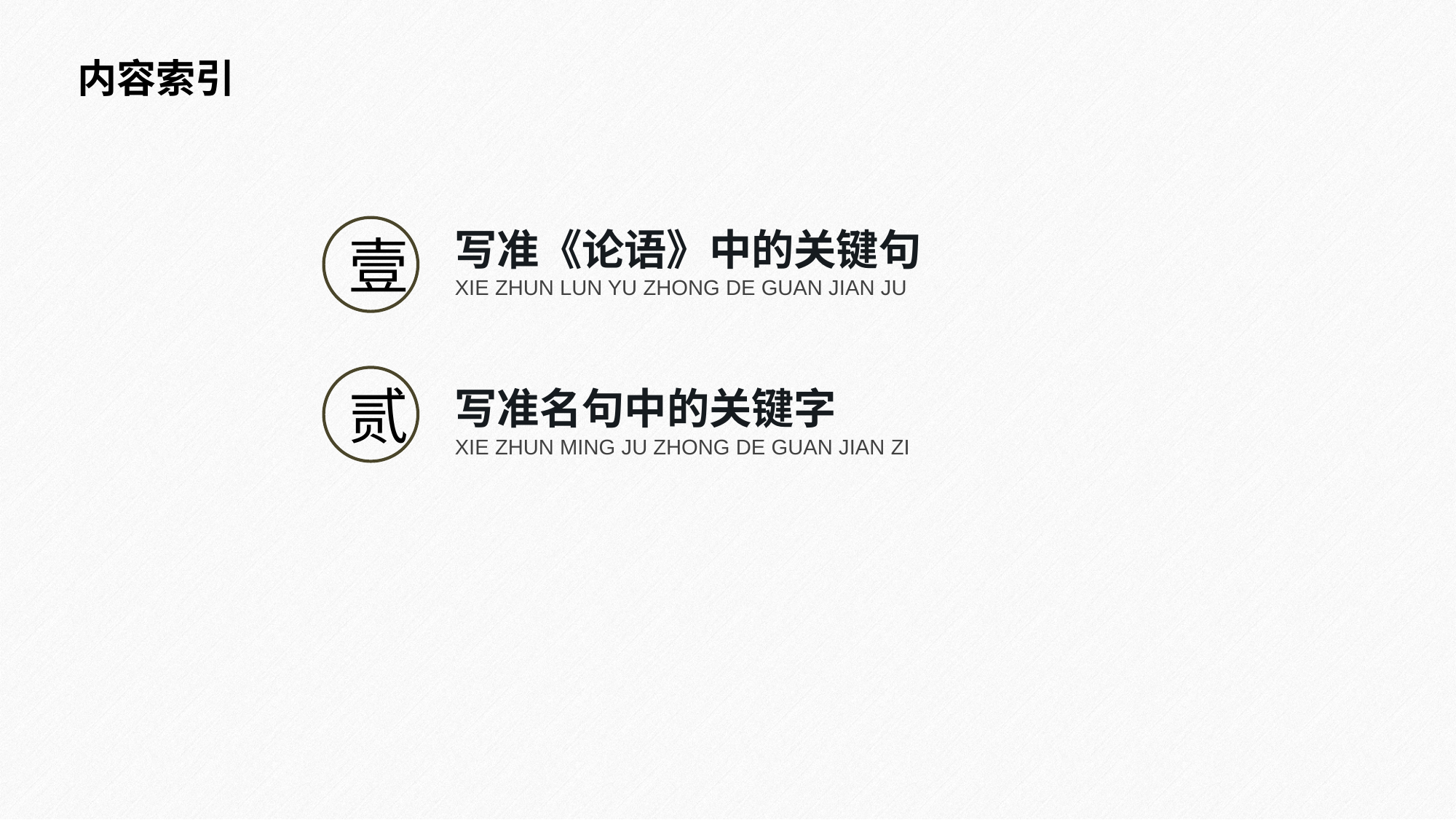

内容索引
壹
写准《论语》中的关键句
XIE ZHUN LUN YU ZHONG DE GUAN JIAN JU
贰
写准名句中的关键字
XIE ZHUN MING JU ZHONG DE GUAN JIAN ZI